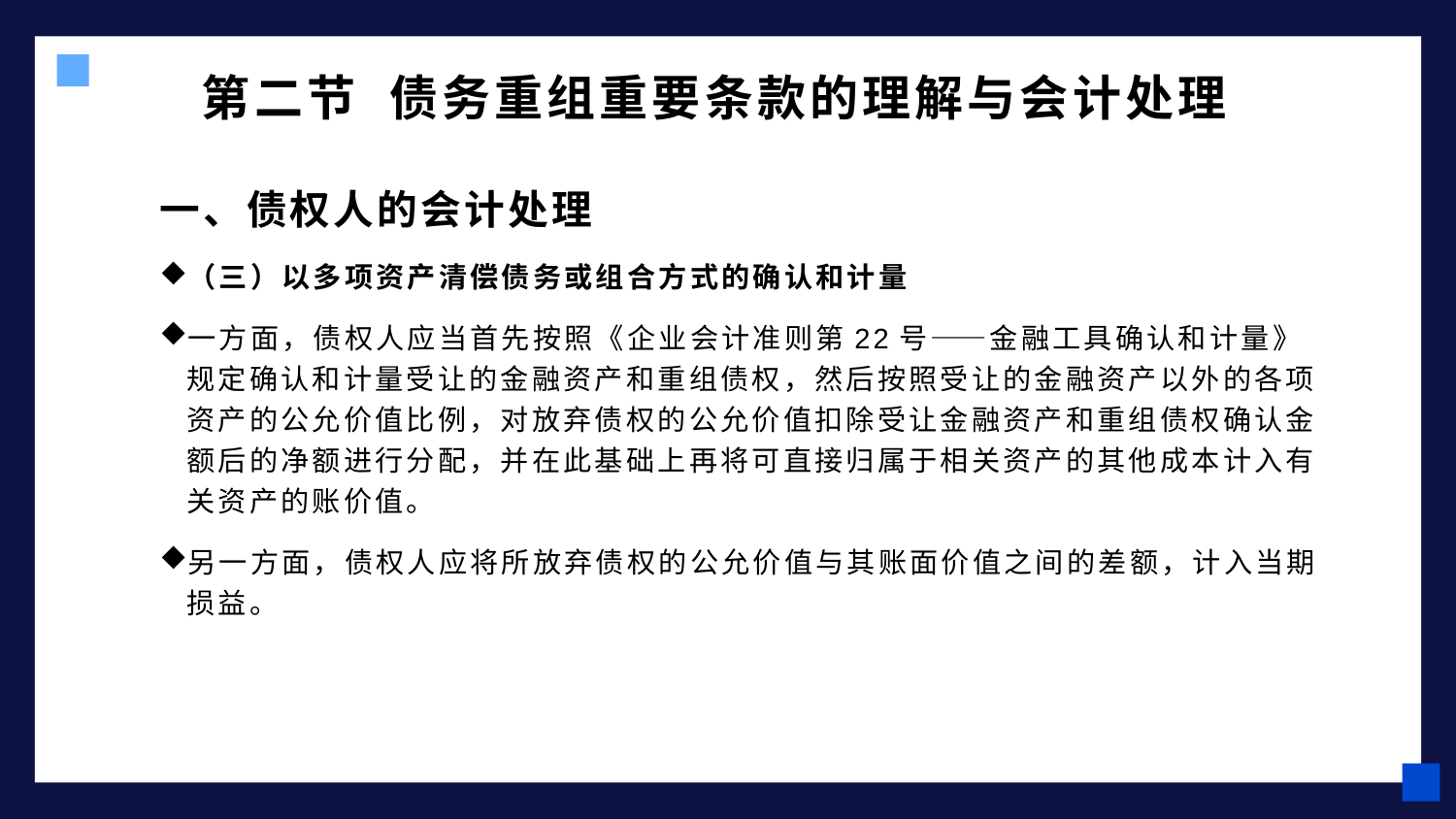

# 第二节  债务重组重要条款的理解与会计处理
一、债权人的会计处理
（三）以多项资产清偿债务或组合方式的确认和计量
一方面，债权人应当首先按照《企业会计准则第22号——金融工具确认和计量》规定确认和计量受让的金融资产和重组债权，然后按照受让的金融资产以外的各项资产的公允价值比例，对放弃债权的公允价值扣除受让金融资产和重组债权确认金额后的净额进行分配，并在此基础上再将可直接归属于相关资产的其他成本计入有关资产的账价值。
另一方面，债权人应将所放弃债权的公允价值与其账面价值之间的差额，计入当期损益。